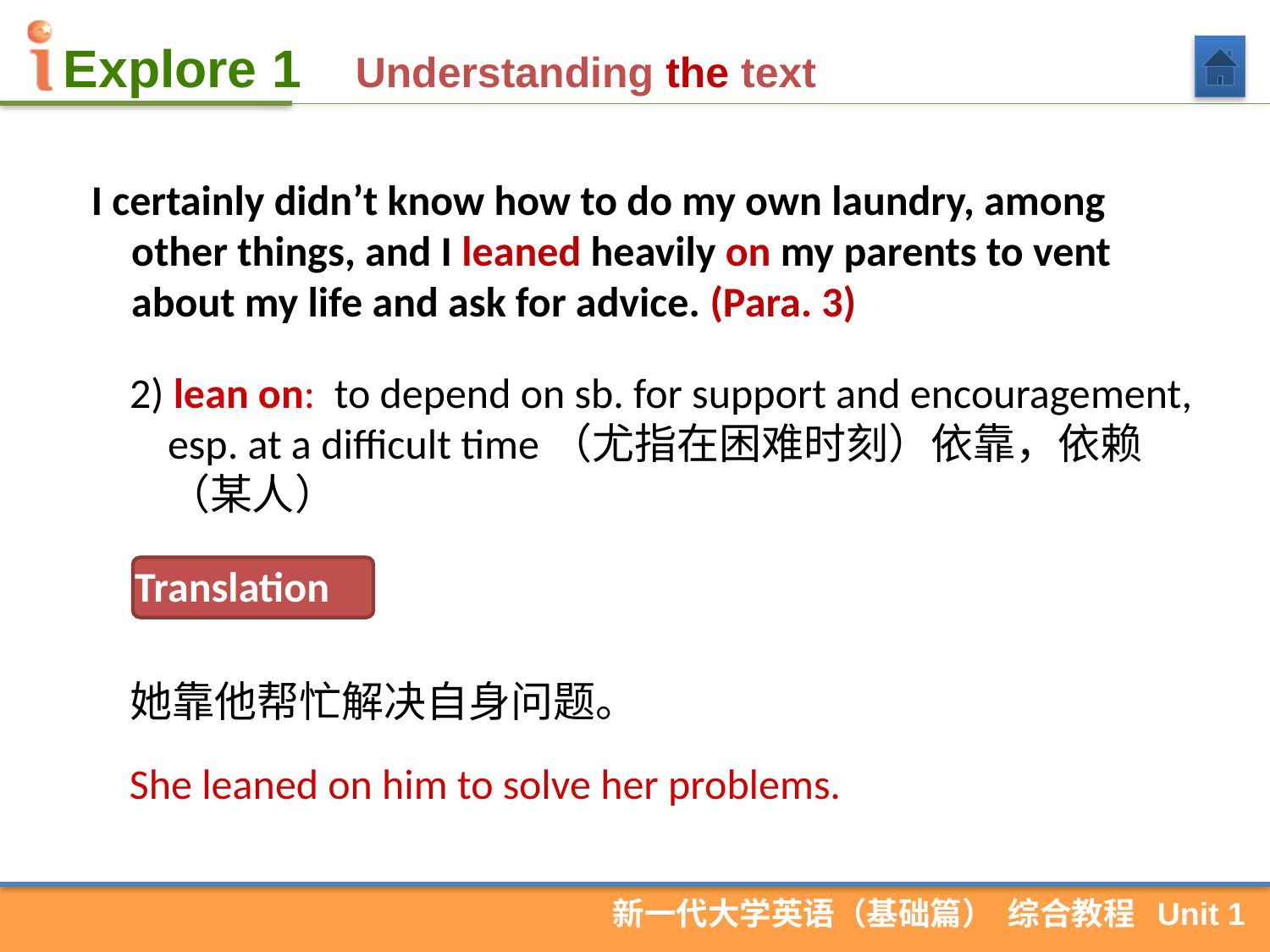

Understanding the text
 I certainly didn’t know how to do my own laundry, among other things, and I leaned heavily on my parents to vent about my life and ask for advice. (Para. 3)
2) lean on:  to depend on sb. for support and encouragement, esp. at a difficult time（尤指在困难时刻）依靠，依赖（某人）
Translation

她靠他帮忙解决自身问题。
She leaned on him to solve her problems.